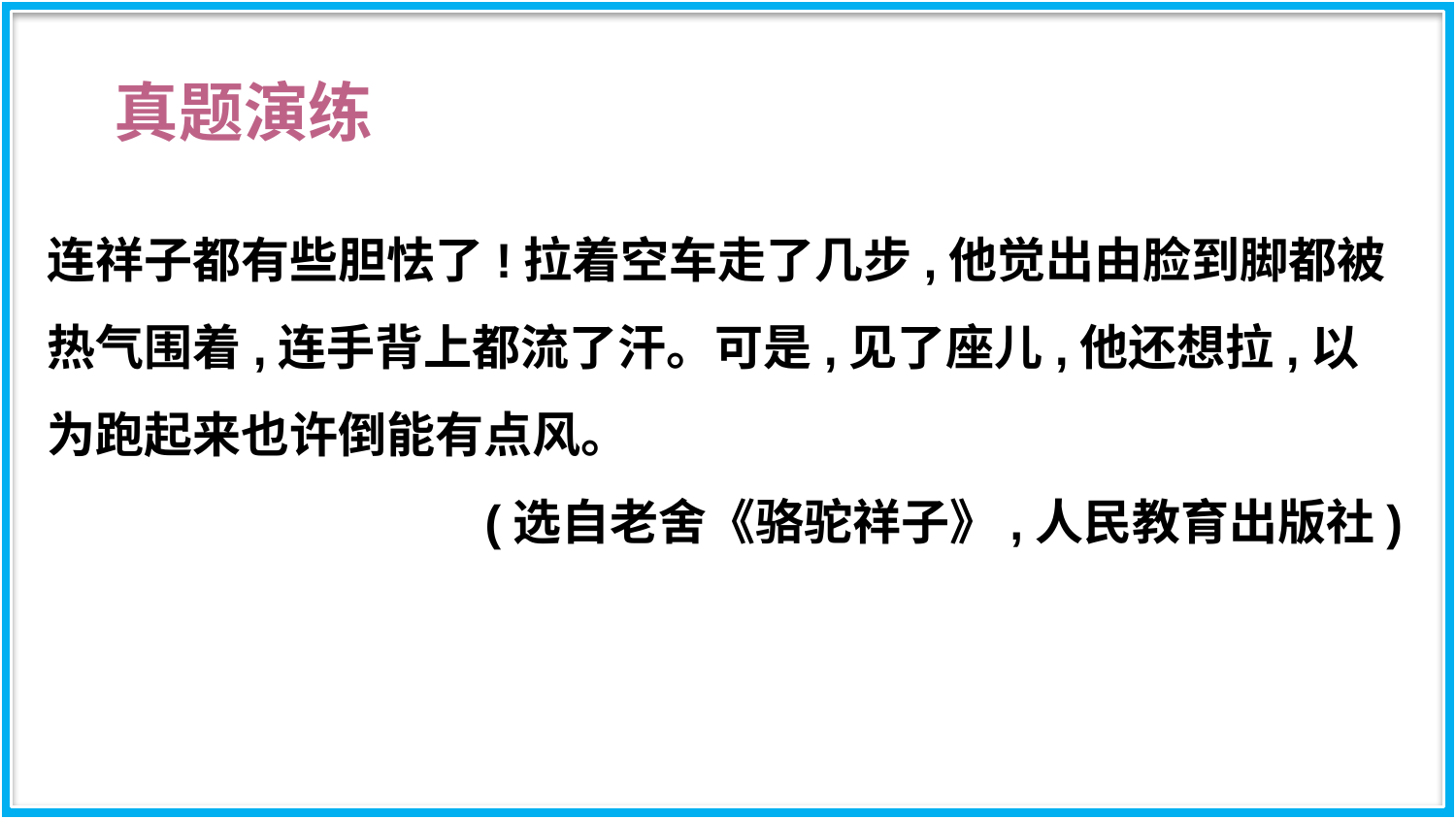

真题演练
连祥子都有些胆怯了!拉着空车走了几步,他觉出由脸到脚都被热气围着,连手背上都流了汗。可是,见了座儿,他还想拉,以为跑起来也许倒能有点风。
(选自老舍《骆驼祥子》,人民教育出版社)